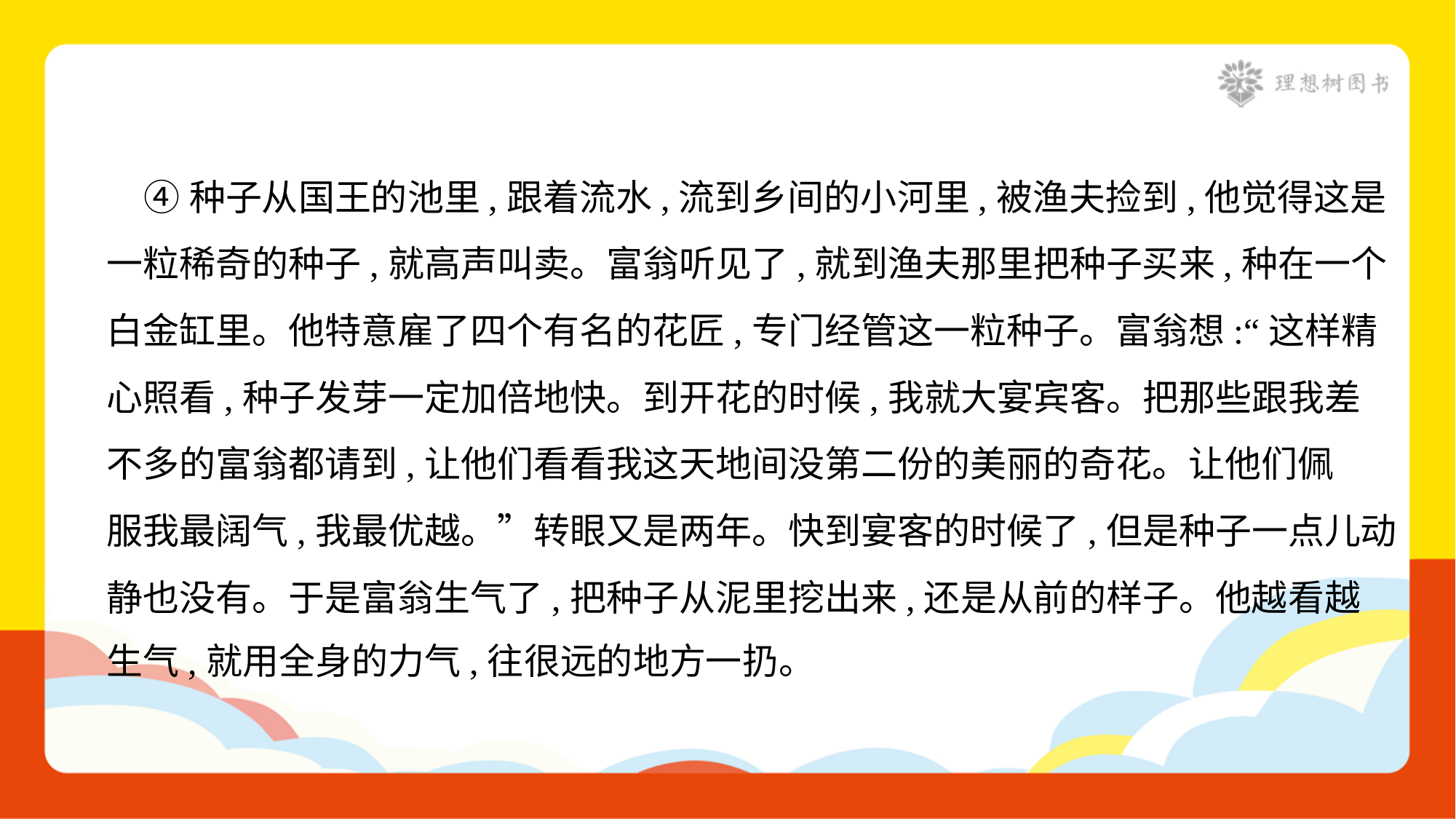

④种子从国王的池里,跟着流水,流到乡间的小河里,被渔夫捡到,他觉得这是
一粒稀奇的种子,就高声叫卖。富翁听见了,就到渔夫那里把种子买来,种在一个
白金缸里。他特意雇了四个有名的花匠,专门经管这一粒种子。富翁想:“这样精
心照看,种子发芽一定加倍地快。到开花的时候,我就大宴宾客。把那些跟我差
不多的富翁都请到,让他们看看我这天地间没第二份的美丽的奇花。让他们佩
服我最阔气,我最优越。”转眼又是两年。快到宴客的时候了,但是种子一点儿动
静也没有。于是富翁生气了,把种子从泥里挖出来,还是从前的样子。他越看越
生气,就用全身的力气,往很远的地方一扔。